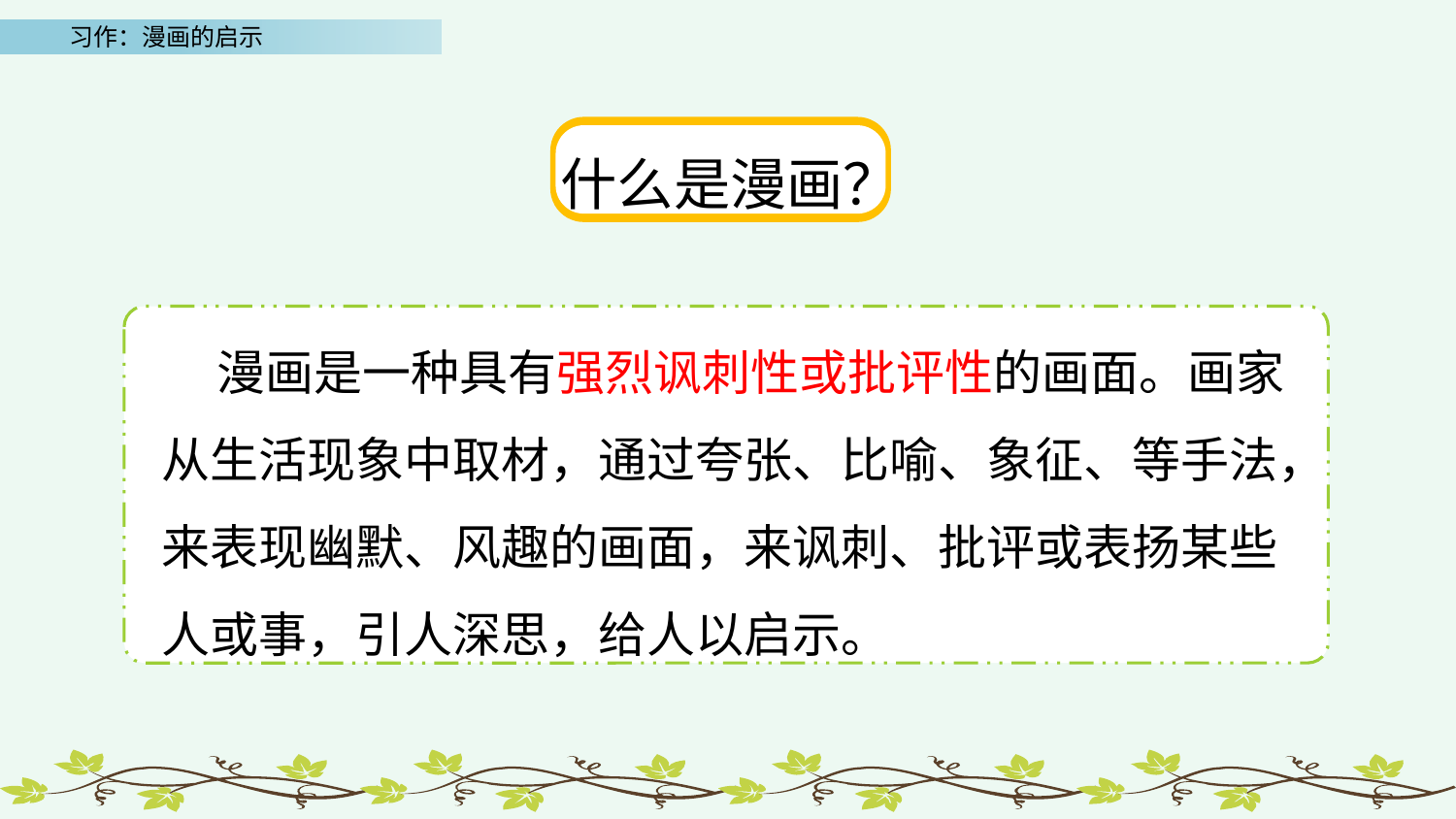

什么是漫画？

    漫画是一种具有强烈讽刺性或批评性的画面。画家从生活现象中取材，通过夸张、比喻、象征、等手法，来表现幽默、风趣的画面，来讽刺、批评或表扬某些人或事，引人深思，给人以启示。